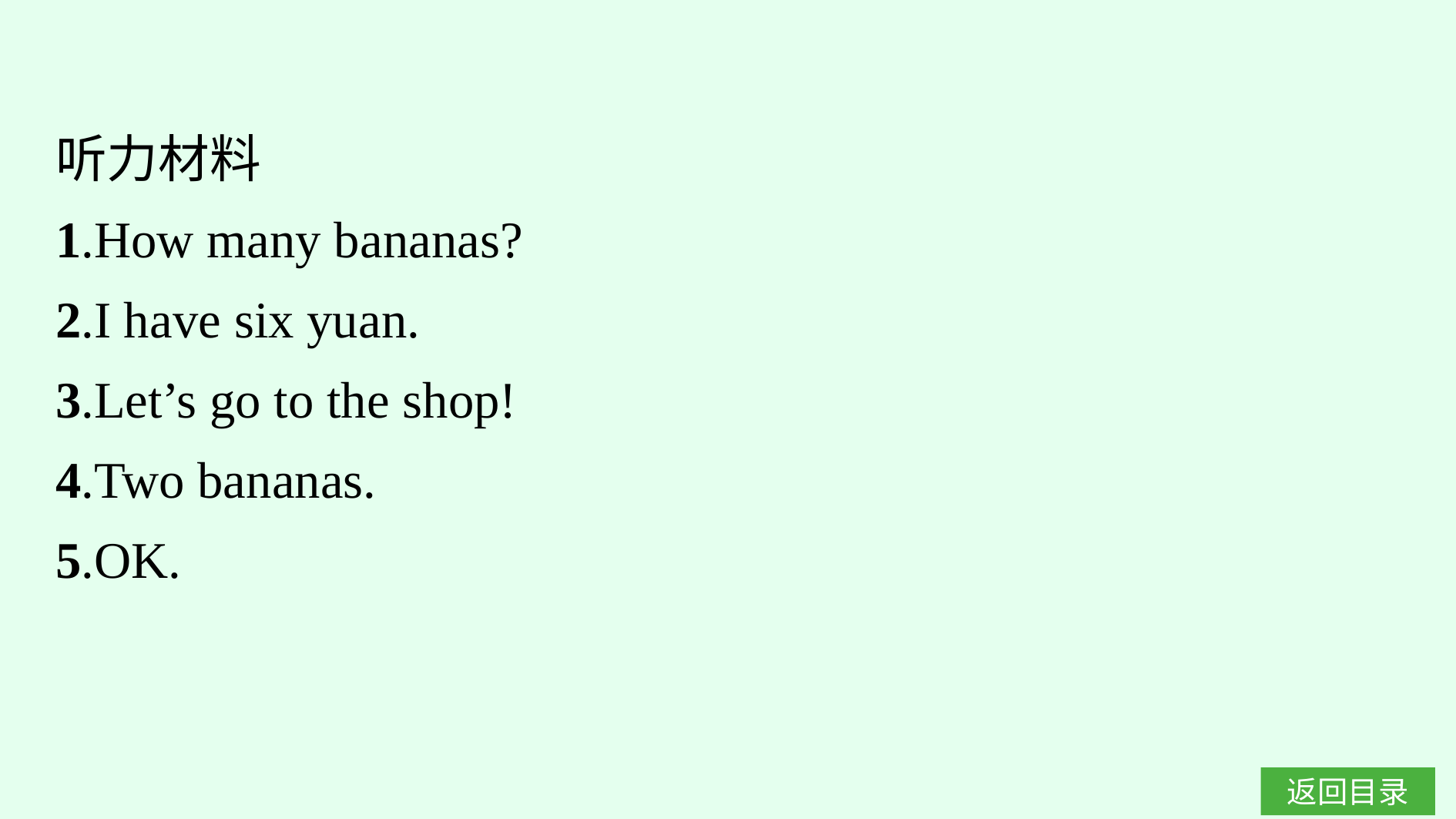

听力材料
1.How many bananas?
2.I have six yuan.
3.Let’s go to the shop!
4.Two bananas.
5.OK.